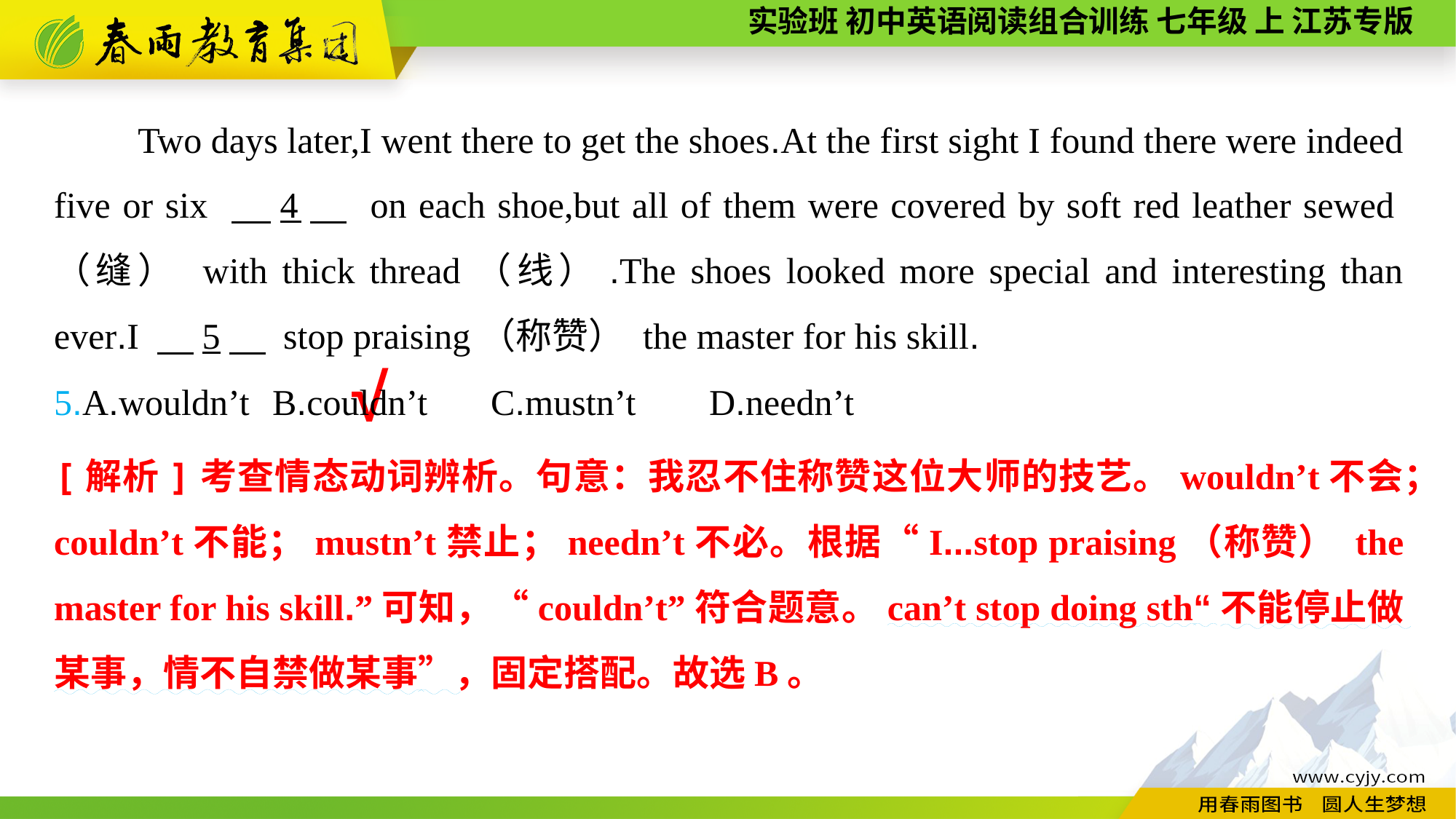

Two days later,I went there to get the shoes.At the first sight I found there were indeed five or six 　4　 on each shoe,but all of them were covered by soft red leather sewed（缝） with thick thread（线）.The shoes looked more special and interesting than ever.I 　5　 stop praising（称赞） the master for his skill.
5.A.wouldn’t	B.couldn’t	C.mustn’t	D.needn’t
√
[解析]考查情态动词辨析。句意：我忍不住称赞这位大师的技艺。wouldn’t不会；couldn’t不能；mustn’t禁止；needn’t不必。根据“I...stop praising（称赞） the master for his skill.”可知，“couldn’t”符合题意。can’t stop doing sth“不能停止做某事，情不自禁做某事”，固定搭配。故选B。